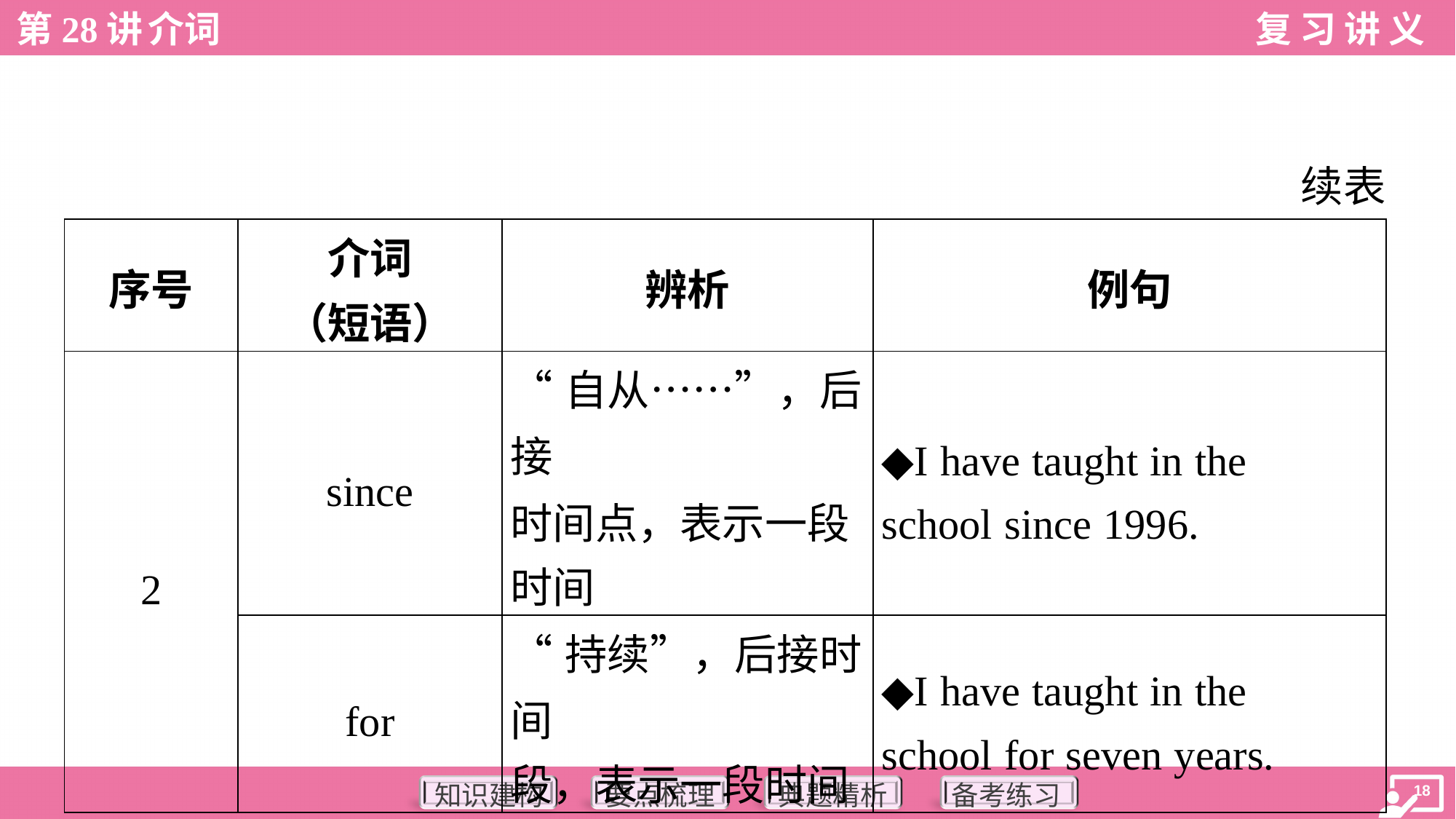

续表
| 序号 | 介词 （短语） | 辨析 | 例句 |
| --- | --- | --- | --- |
| 2 | since | “自从……”，后接 时间点，表示一段 时间 | ◆I have taught in the school since 1996. |
|  | for | “持续”，后接时间 段，表示一段时间 | ◆I have taught in the school for seven years. |